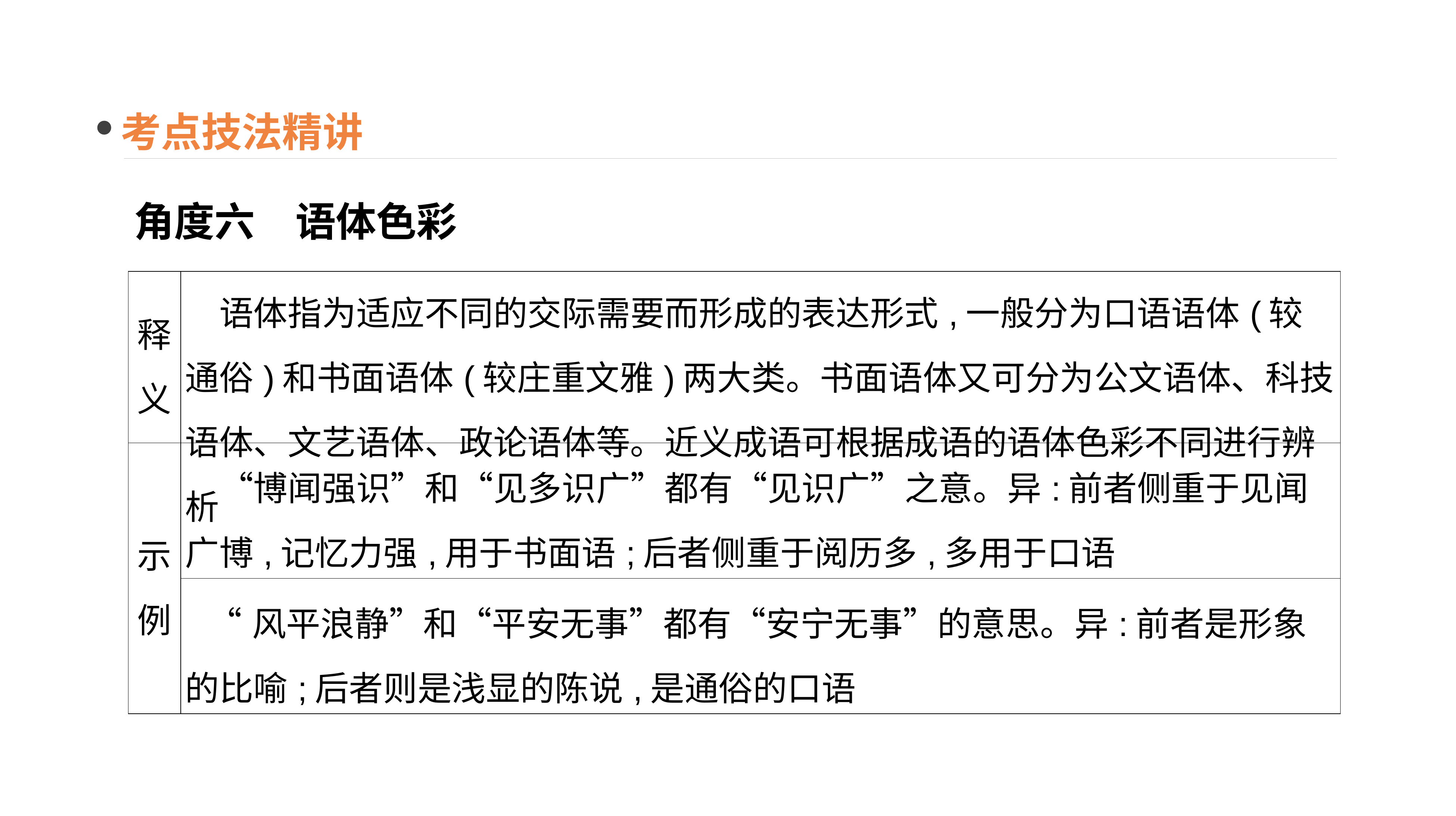

考点技法精讲

角度六　语体色彩
| 释义 | 语体指为适应不同的交际需要而形成的表达形式,一般分为口语语体(较通俗)和书面语体(较庄重文雅)两大类。书面语体又可分为公文语体、科技语体、文艺语体、政论语体等。近义成语可根据成语的语体色彩不同进行辨析 |
| --- | --- |
| 示例 | “博闻强识”和“见多识广”都有“见识广”之意。异:前者侧重于见闻广博,记忆力强,用于书面语;后者侧重于阅历多,多用于口语 |
|  | “风平浪静”和“平安无事”都有“安宁无事”的意思。异:前者是形象的比喻;后者则是浅显的陈说,是通俗的口语 |